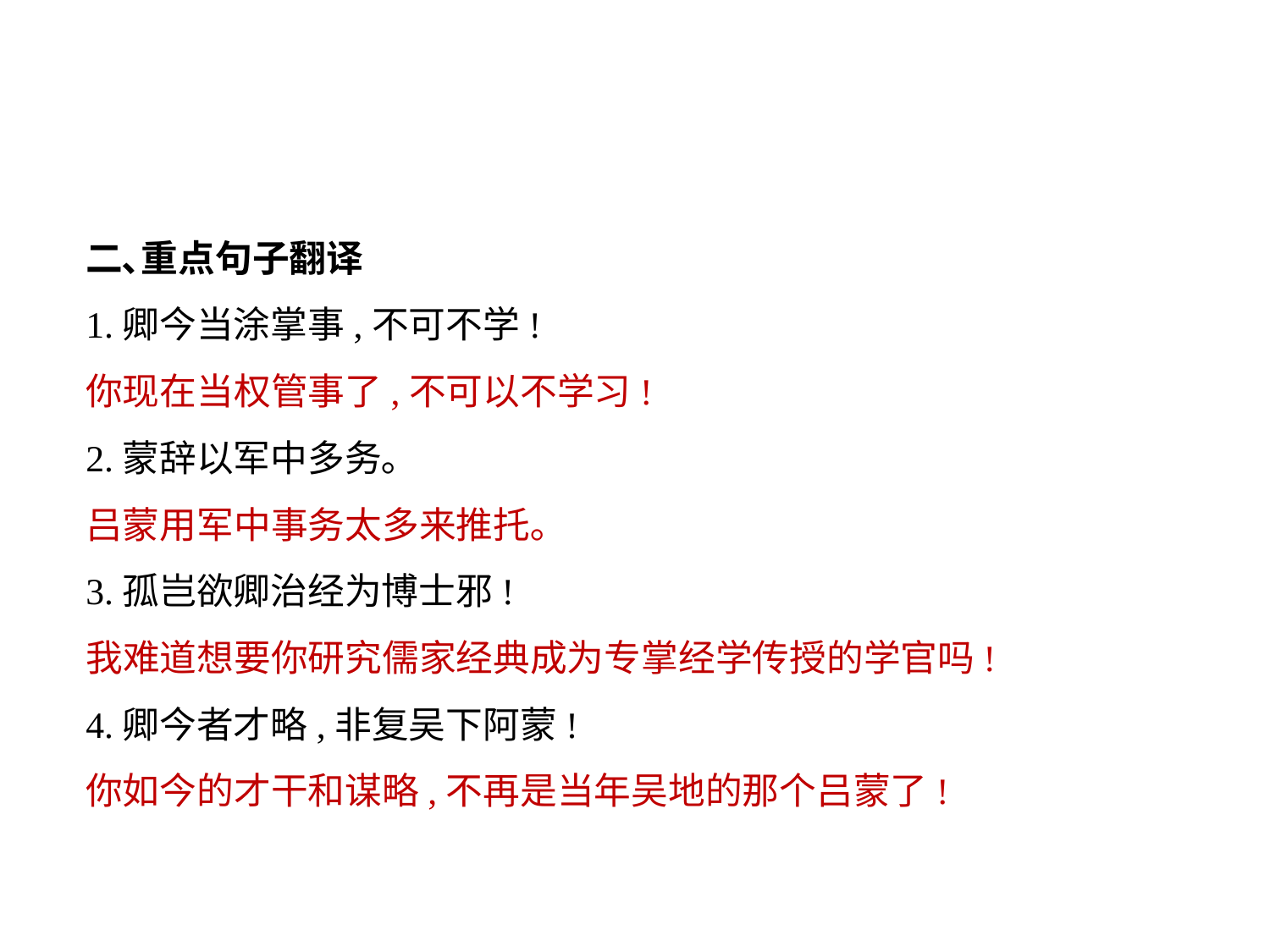

二､重点句子翻译
1.卿今当涂掌事,不可不学!
你现在当权管事了,不可以不学习!
2.蒙辞以军中多务｡
吕蒙用军中事务太多来推托｡
3.孤岂欲卿治经为博士邪!
我难道想要你研究儒家经典成为专掌经学传授的学官吗!
4.卿今者才略,非复吴下阿蒙!
你如今的才干和谋略,不再是当年吴地的那个吕蒙了!